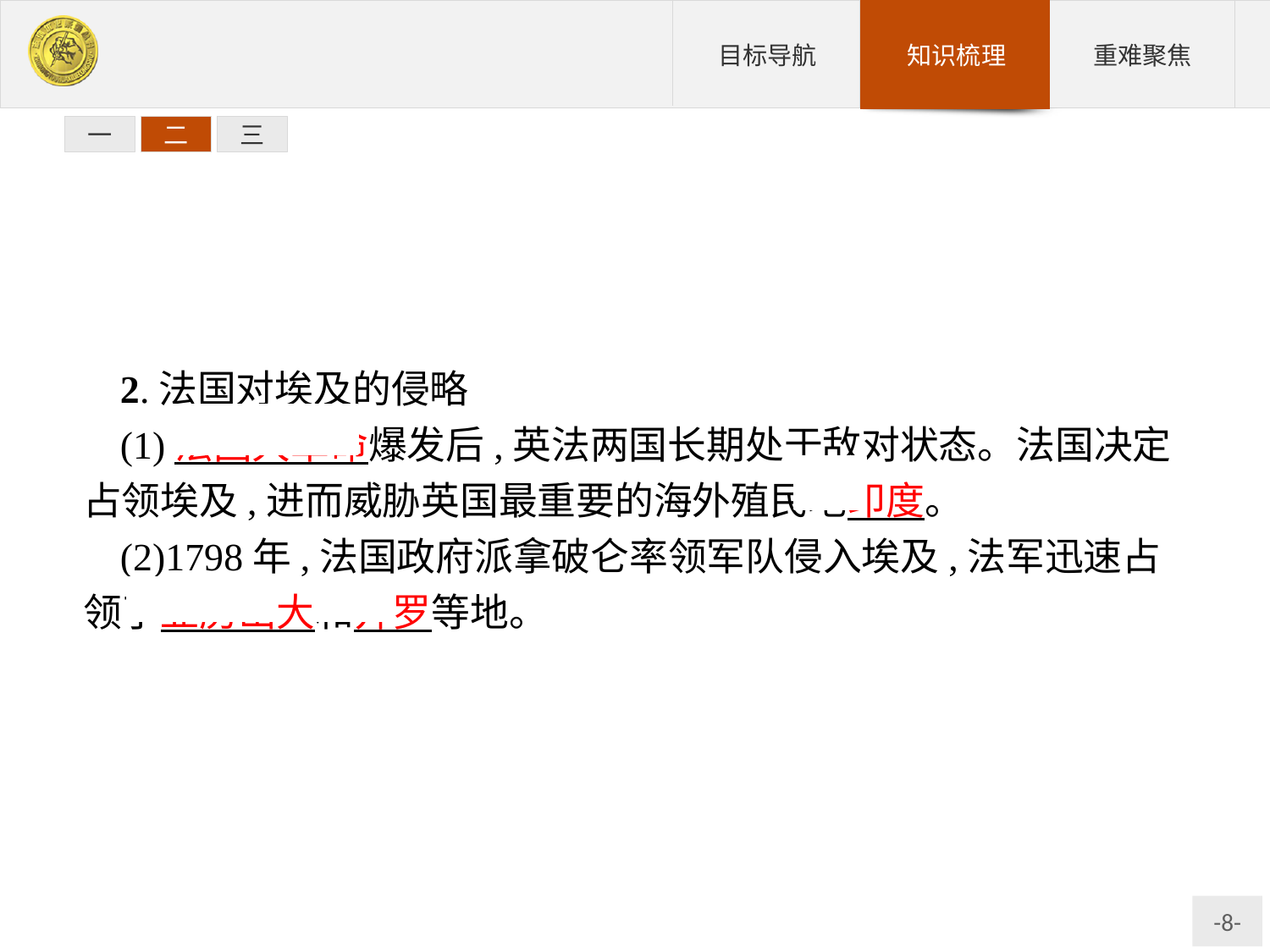

一
二
三
2.法国对埃及的侵略
(1)法国大革命爆发后,英法两国长期处于敌对状态。法国决定占领埃及,进而威胁英国最重要的海外殖民地印度。
(2)1798年,法国政府派拿破仑率领军队侵入埃及,法军迅速占领了亚历山大和开罗等地。